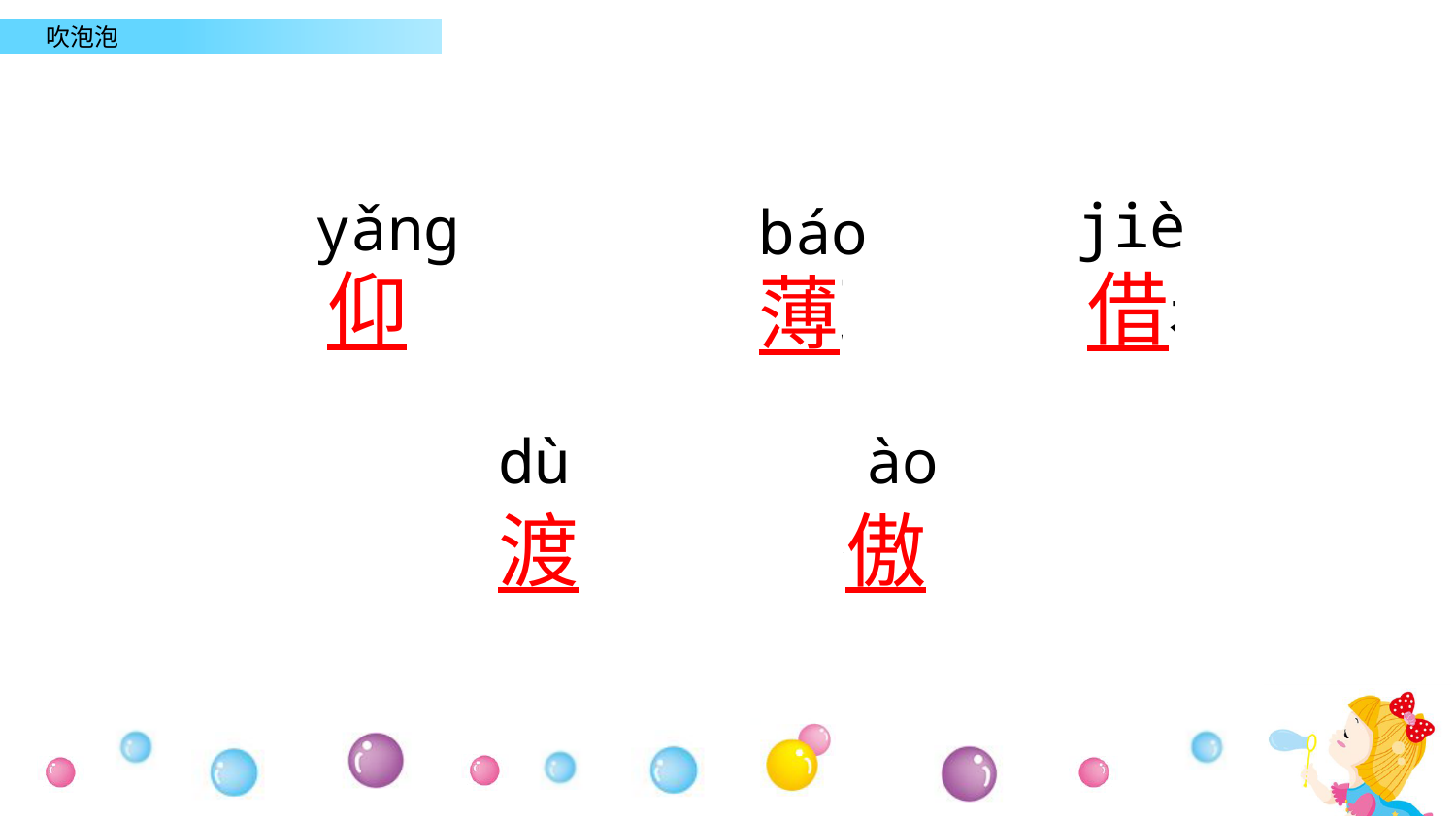

jiè
yǎng
báo
仰着头
借着
薄球

dù
ào
渡过
骄傲